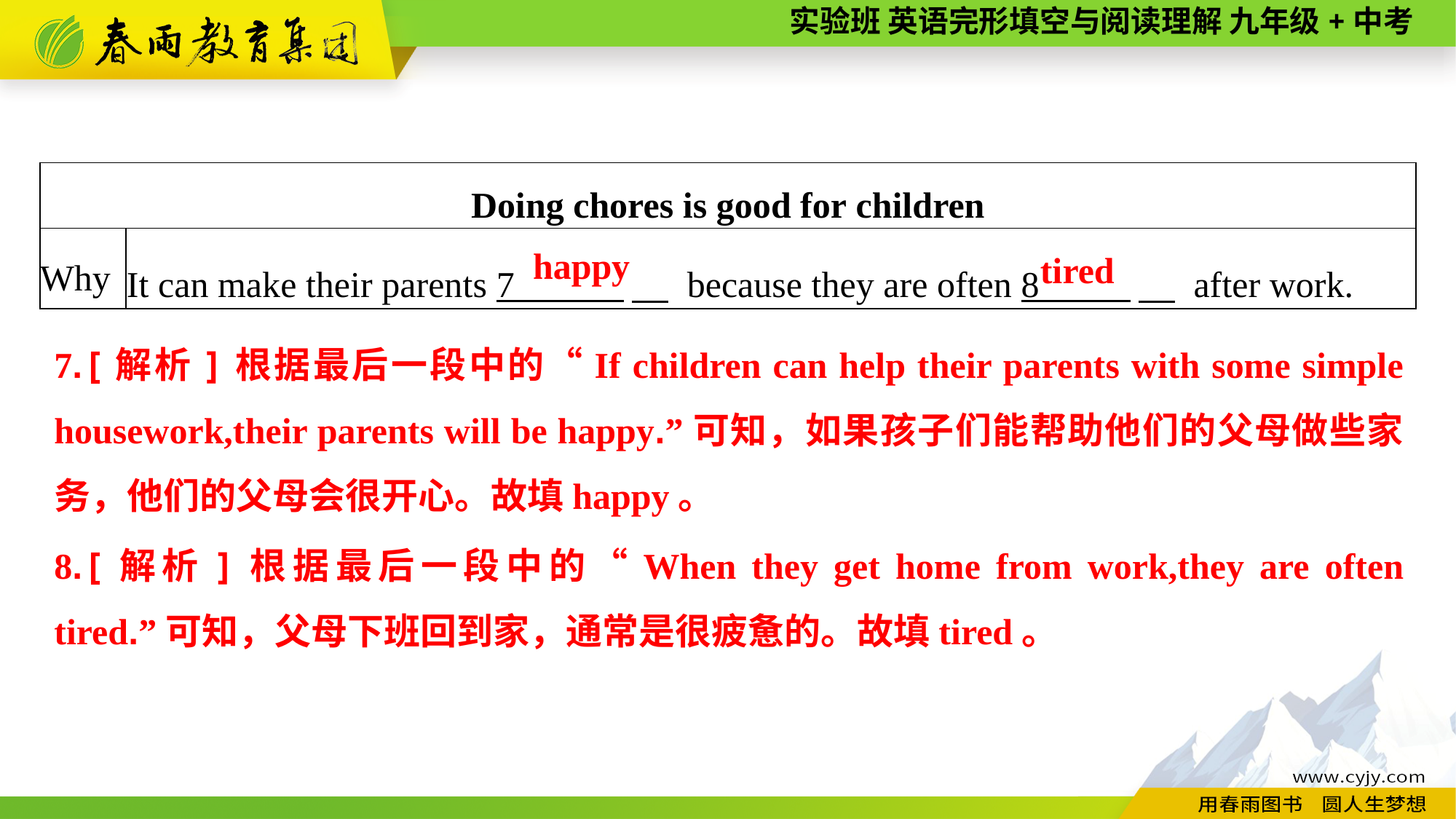

| Doing chores is good for children |  |
| --- | --- |
| Why | It can make their parents 7 　 because they are often 8 　 after work. |
happy
tired
7.[解析]根据最后一段中的“If children can help their parents with some simple housework,their parents will be happy.”可知，如果孩子们能帮助他们的父母做些家务，他们的父母会很开心。故填happy。
8.[解析]根据最后一段中的“When they get home from work,they are often tired.”可知，父母下班回到家，通常是很疲惫的。故填tired。